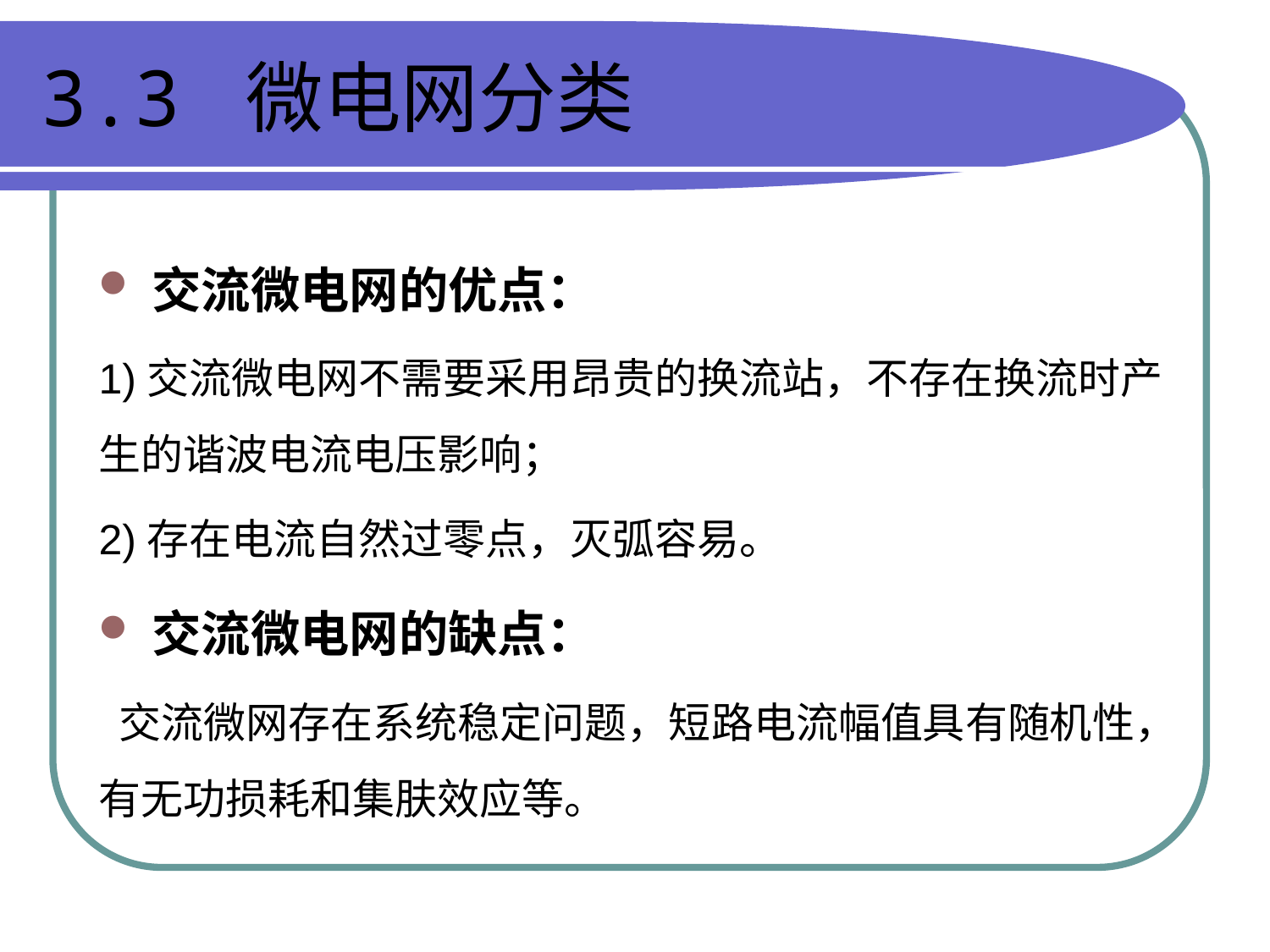

# 3.3 微电网分类
交流微电网的优点：
1)交流微电网不需要采用昂贵的换流站，不存在换流时产生的谐波电流电压影响；
2)存在电流自然过零点，灭弧容易。
交流微电网的缺点：
 交流微网存在系统稳定问题，短路电流幅值具有随机性，有无功损耗和集肤效应等。
39